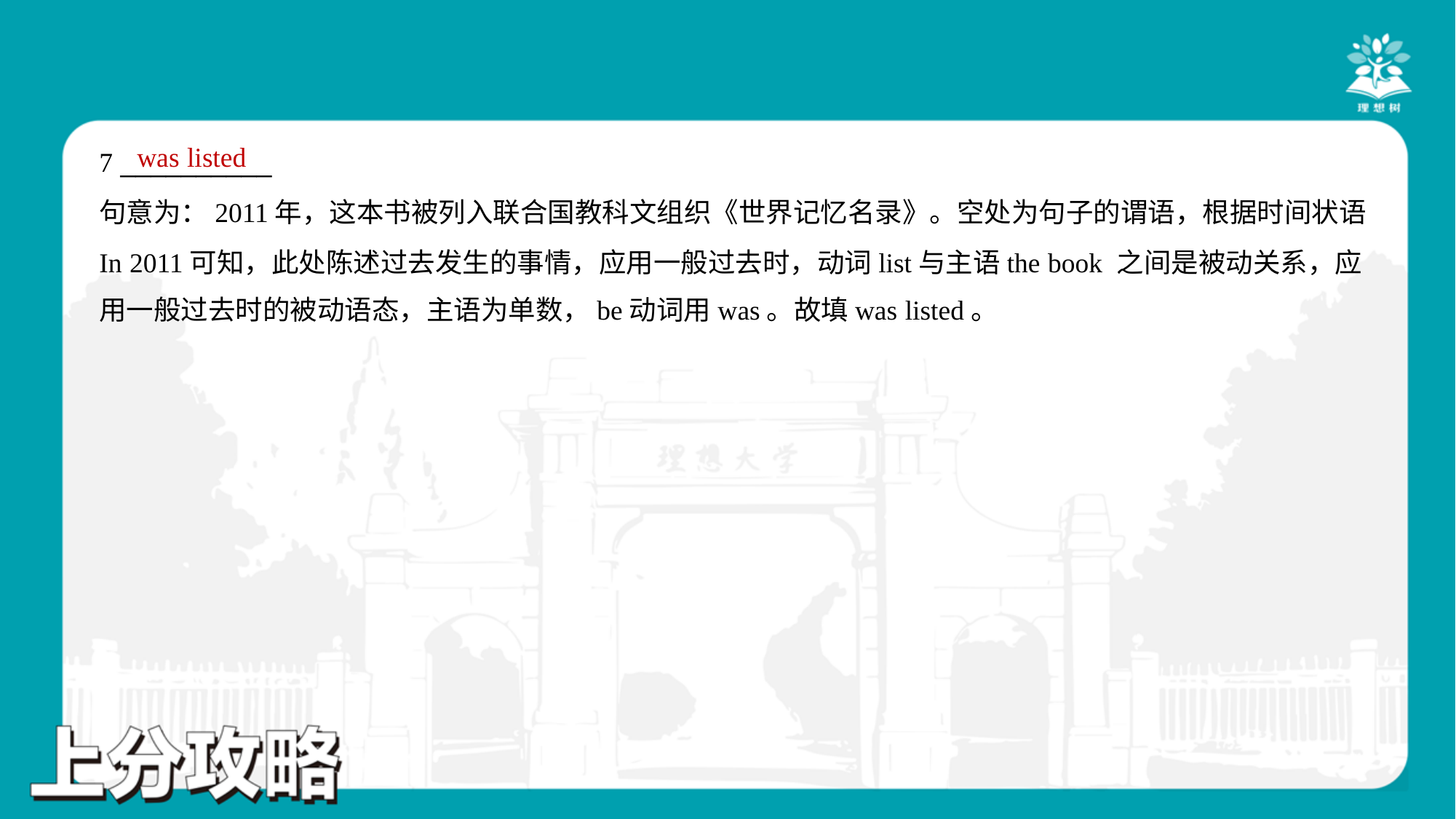

was listed
7 __________
句意为：2011年，这本书被列入联合国教科文组织《世界记忆名录》。空处为句子的谓语，根据时间状语
In 2011可知，此处陈述过去发生的事情，应用一般过去时，动词list与主语the book 之间是被动关系，应
用一般过去时的被动语态，主语为单数，be动词用was。故填was listed。